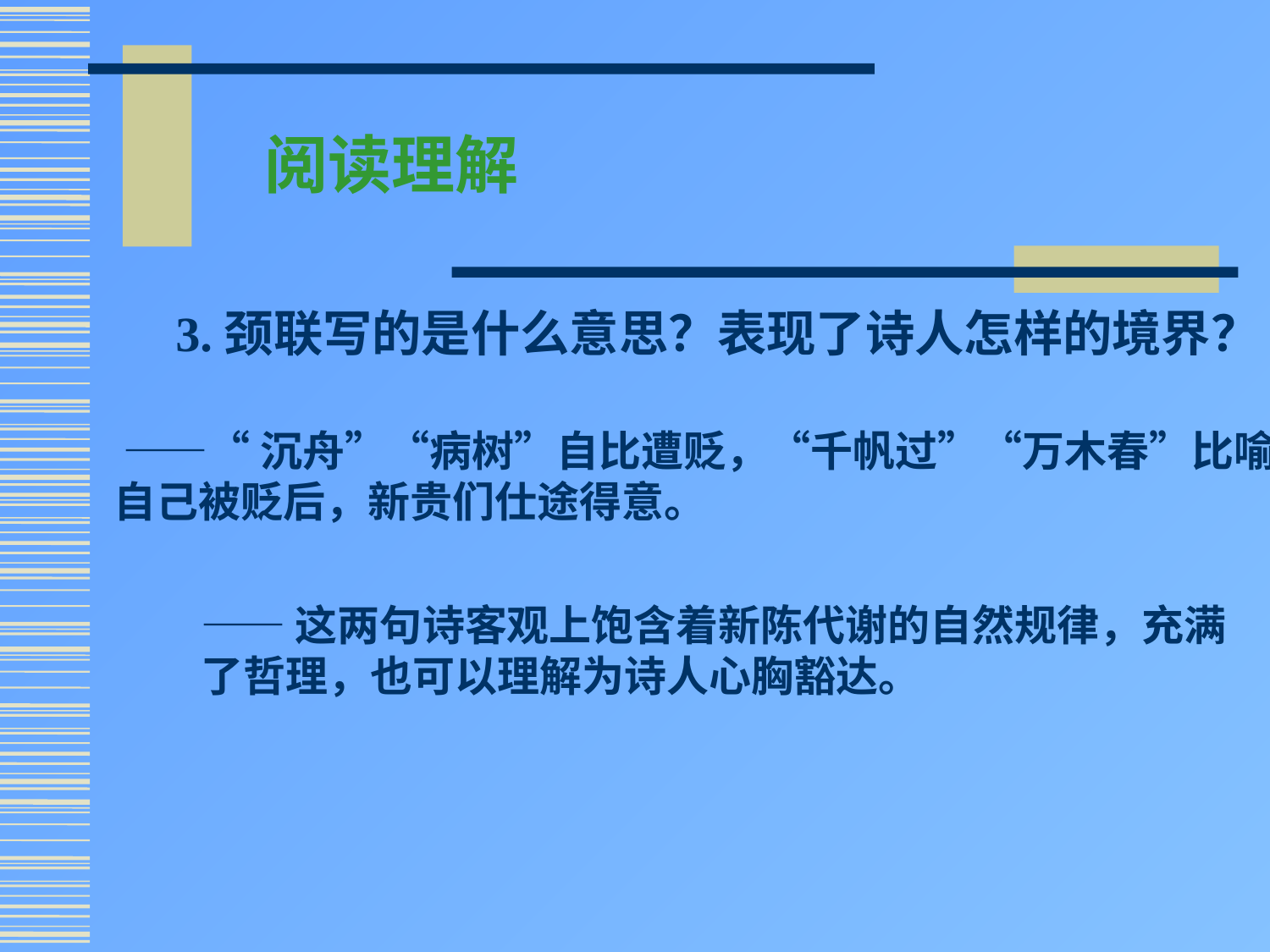

阅读理解
    3.颈联写的是什么意思？表现了诗人怎样的境界？
 ——“沉舟”“病树”自比遭贬，“千帆过”“万木春”比喻
自己被贬后，新贵们仕途得意。
——这两句诗客观上饱含着新陈代谢的自然规律，充满
了哲理，也可以理解为诗人心胸豁达。